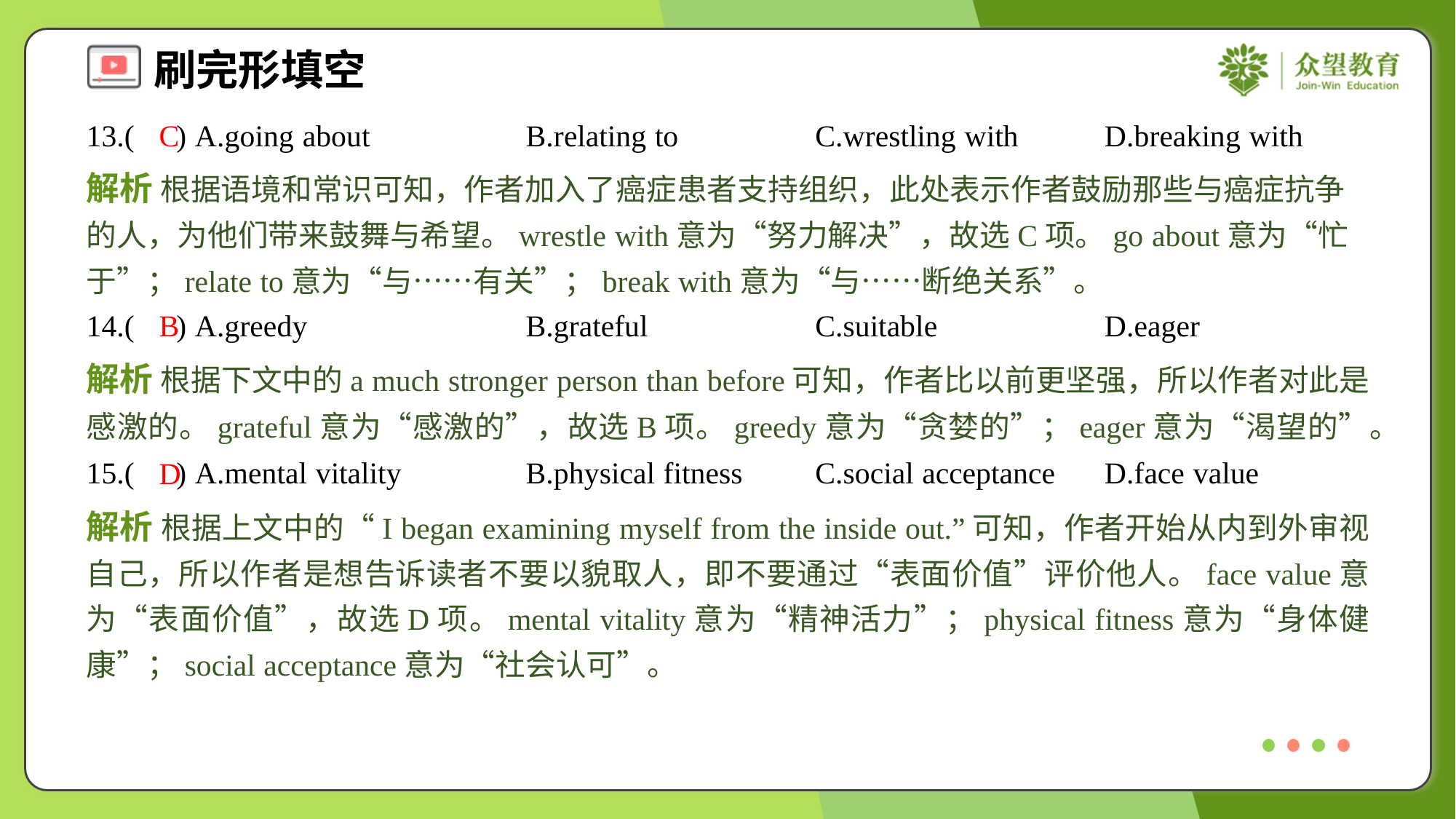

13.(     ) A.going about	B.relating to	C.wrestling with	D.breaking with
C
解析 根据语境和常识可知，作者加入了癌症患者支持组织，此处表示作者鼓励那些与癌症抗争的人，为他们带来鼓舞与希望。wrestle with意为“努力解决”，故选C项。go about意为“忙于”；relate to意为“与……有关”；break with意为“与……断绝关系”。
14.(     ) A.greedy	B.grateful	C.suitable	D.eager
B
解析 根据下文中的a much stronger person than before可知，作者比以前更坚强，所以作者对此是感激的。grateful意为“感激的”，故选B项。greedy意为“贪婪的”；eager意为“渴望的”。
15.(     ) A.mental vitality	B.physical fitness	C.social acceptance	D.face value
D
解析 根据上文中的“I began examining myself from the inside out.”可知，作者开始从内到外审视自己，所以作者是想告诉读者不要以貌取人，即不要通过“表面价值”评价他人。face value意为“表面价值”，故选D项。mental vitality意为“精神活力”；physical fitness意为“身体健康”；social acceptance意为“社会认可”。